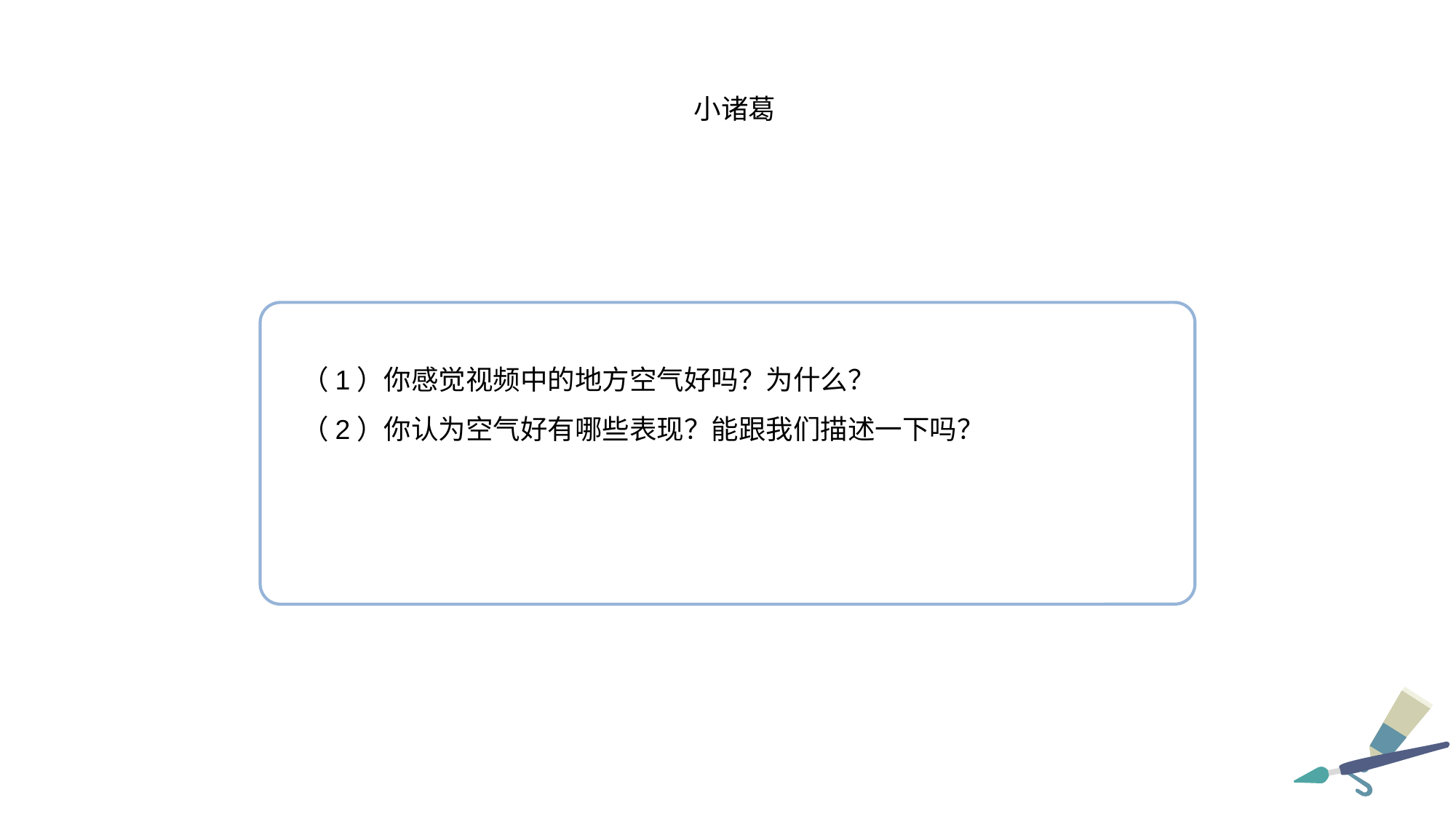

小诸葛

（1）你感觉视频中的地方空气好吗？为什么？
（2）你认为空气好有哪些表现？能跟我们描述一下吗？